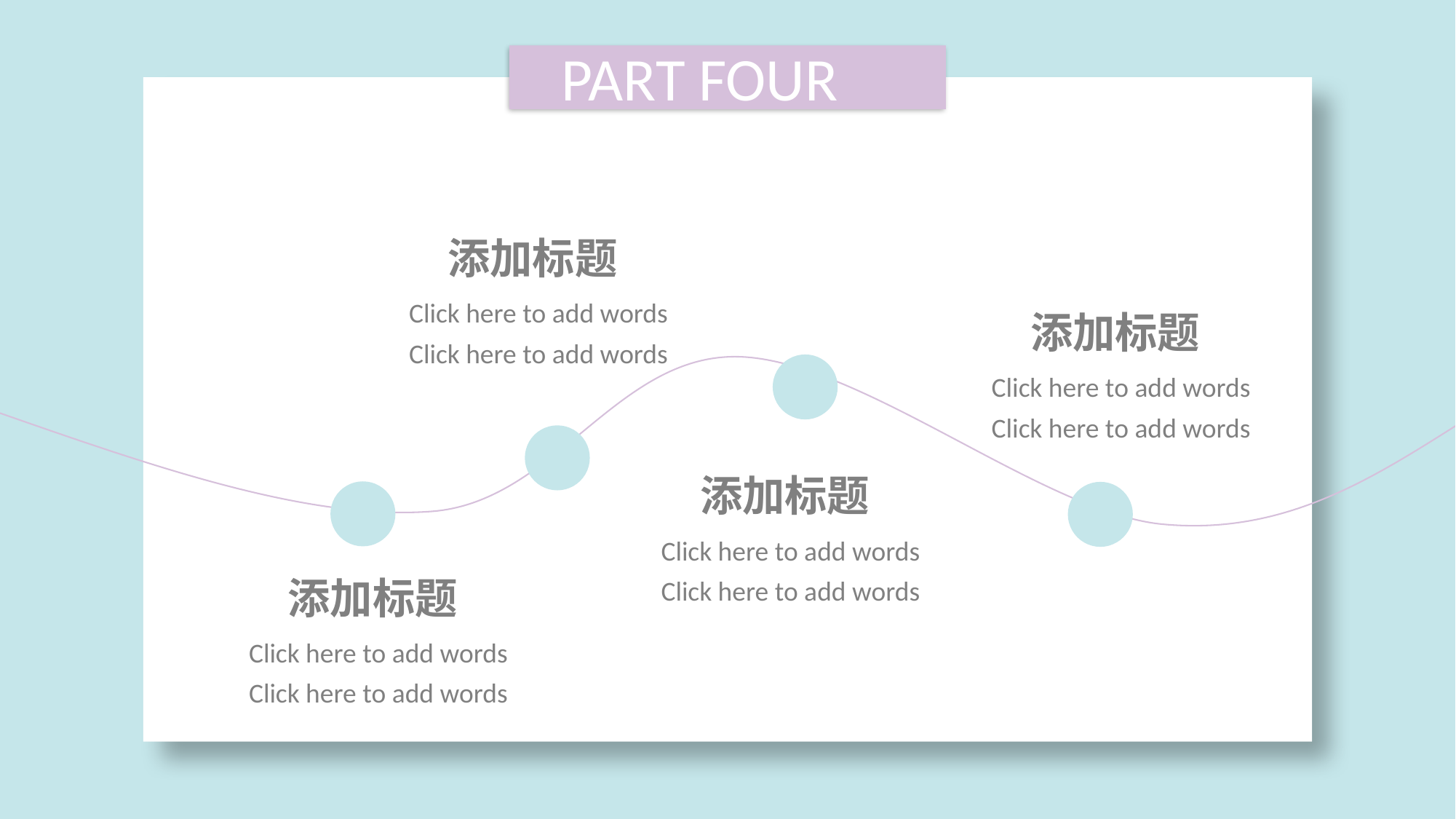

PART FOUR

添加标题
Click here to add words
添加标题
Click here to add words

Click here to add words
Click here to add words

添加标题

Click here to add words
添加标题
Click here to add words
Click here to add words
Click here to add words